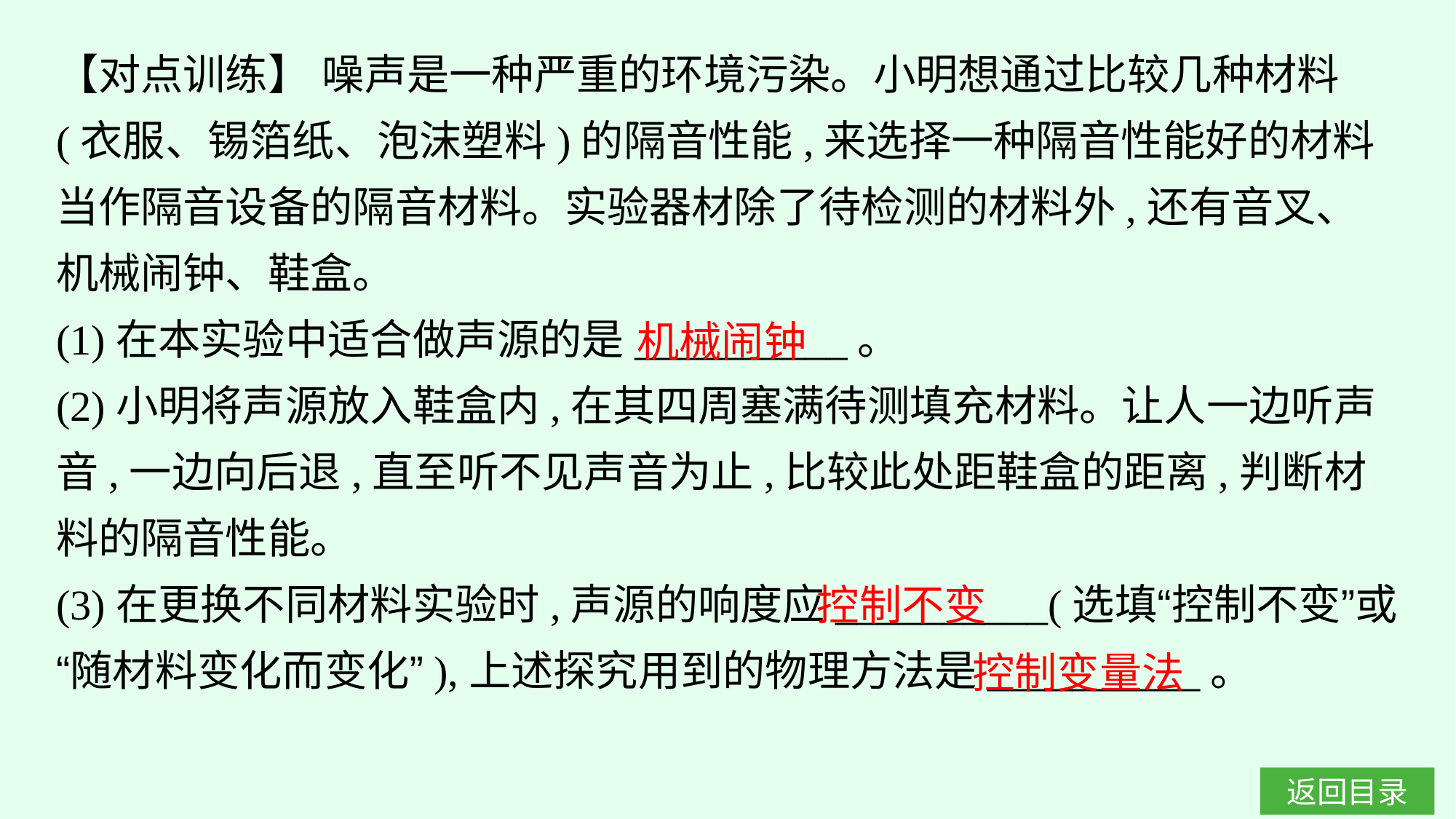

【对点训练】 噪声是一种严重的环境污染。小明想通过比较几种材料(衣服、锡箔纸、泡沫塑料)的隔音性能,来选择一种隔音性能好的材料当作隔音设备的隔音材料。实验器材除了待检测的材料外,还有音叉、机械闹钟、鞋盒。
(1)在本实验中适合做声源的是__________。
(2)小明将声源放入鞋盒内,在其四周塞满待测填充材料。让人一边听声音,一边向后退,直至听不见声音为止,比较此处距鞋盒的距离,判断材料的隔音性能。
(3)在更换不同材料实验时,声源的响度应__________(选填“控制不变”或“随材料变化而变化”),上述探究用到的物理方法是__________。
机械闹钟
控制不变
控制变量法